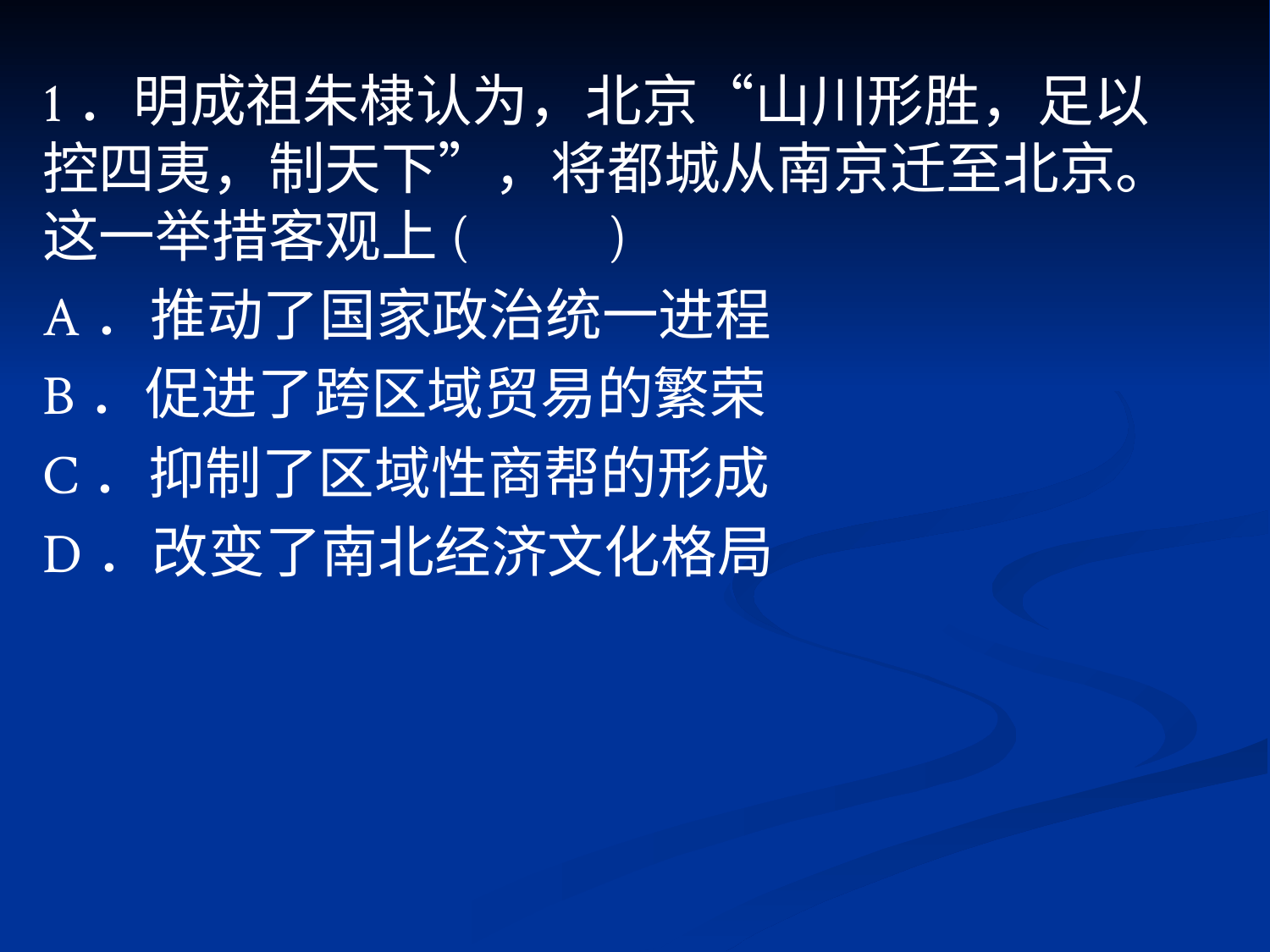

1．明成祖朱棣认为，北京“山川形胜，足以控四夷，制天下”，将都城从南京迁至北京。这一举措客观上(　　)
A．推动了国家政治统一进程
B．促进了跨区域贸易的繁荣
C．抑制了区域性商帮的形成
D．改变了南北经济文化格局